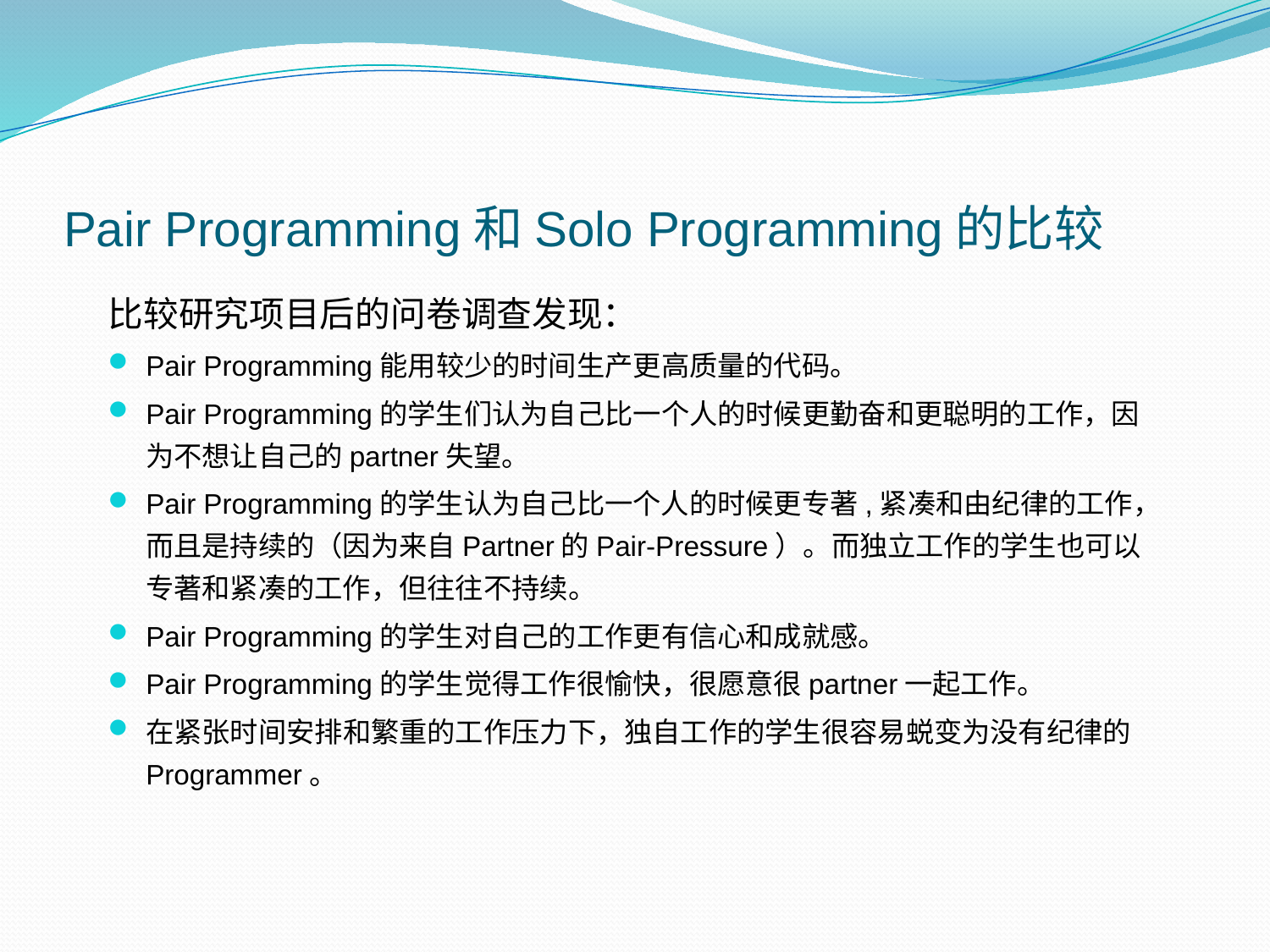

# Pair Programming和Solo Programming的比较
比较研究项目后的问卷调查发现：
Pair Programming能用较少的时间生产更高质量的代码。
Pair Programming的学生们认为自己比一个人的时候更勤奋和更聪明的工作，因为不想让自己的partner失望。
Pair Programming的学生认为自己比一个人的时候更专著,紧凑和由纪律的工作，而且是持续的（因为来自Partner的Pair-Pressure）。而独立工作的学生也可以专著和紧凑的工作，但往往不持续。
Pair Programming的学生对自己的工作更有信心和成就感。
Pair Programming的学生觉得工作很愉快，很愿意很partner一起工作。
在紧张时间安排和繁重的工作压力下，独自工作的学生很容易蜕变为没有纪律的Programmer。